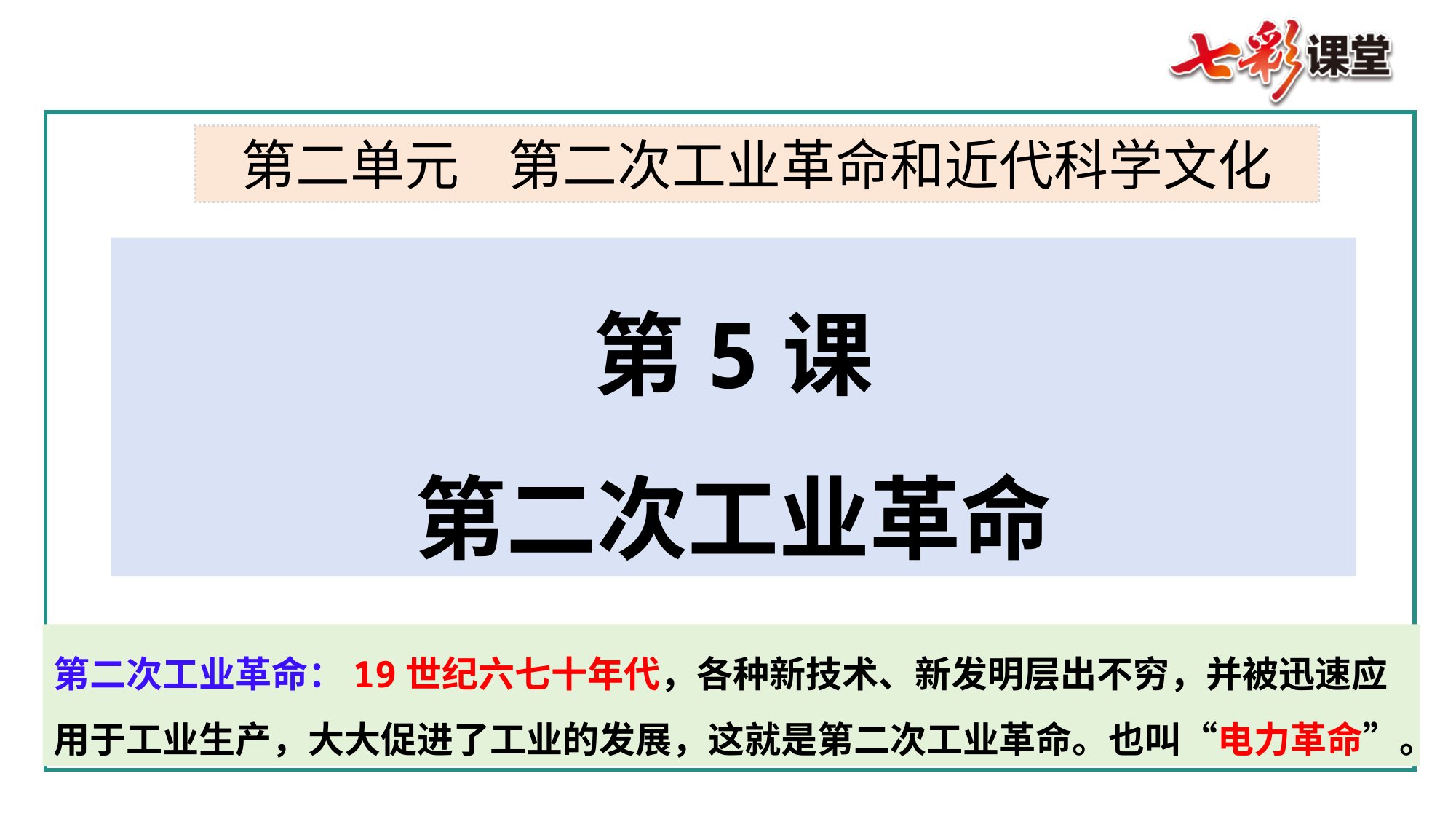

第二单元    第二次工业革命和近代科学文化
第5课
第二次工业革命
第二次工业革命：19世纪六七十年代，各种新技术、新发明层出不穷，并被迅速应用于工业生产，大大促进了工业的发展，这就是第二次工业革命。也叫“电力革命”。